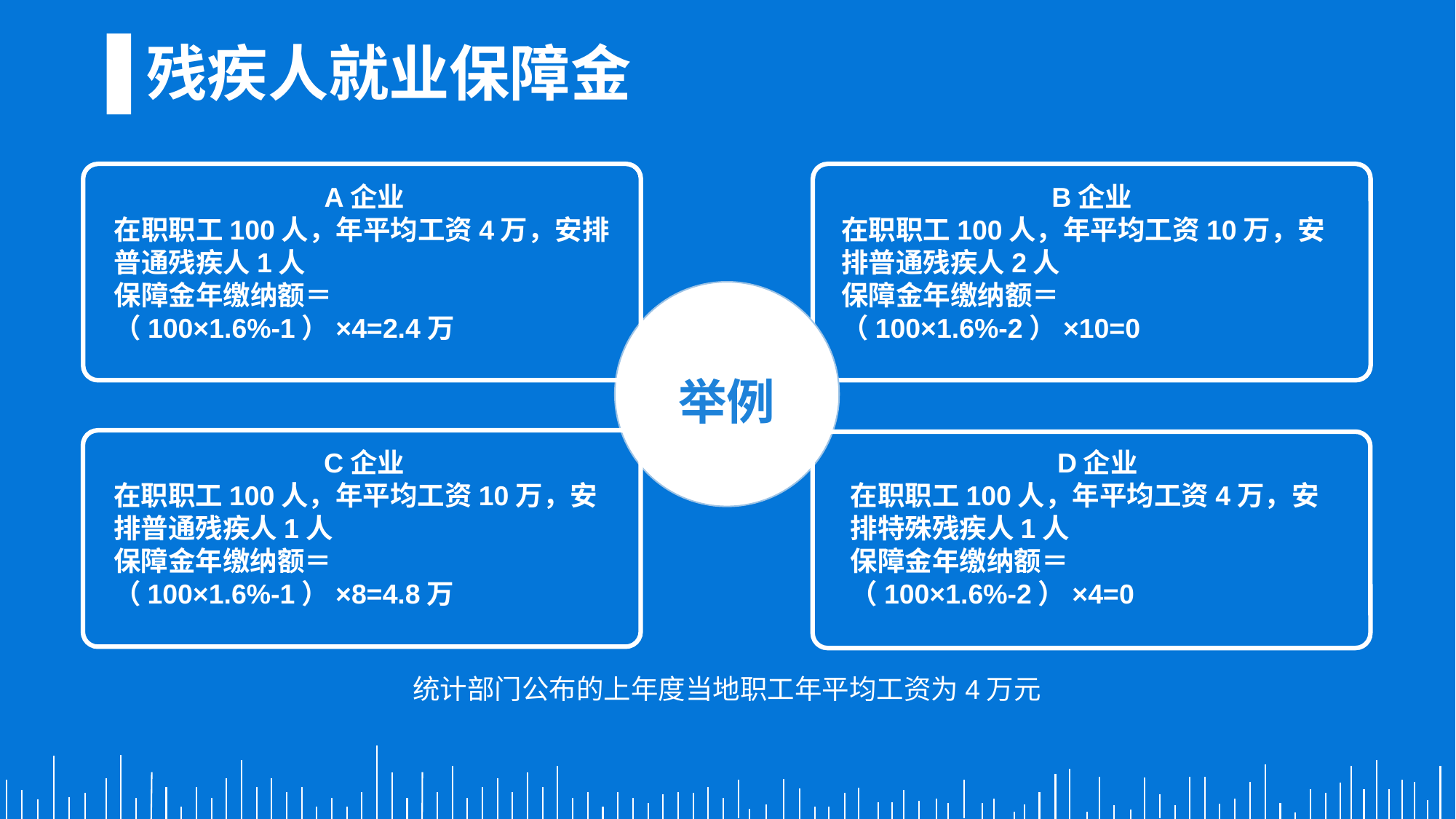

残疾人就业保障金

A企业
在职职工100人，年平均工资4万，安排普通残疾人1人
保障金年缴纳额＝
（100×1.6%-1）×4=2.4万

B企业
在职职工100人，年平均工资10万，安排普通残疾人2人
保障金年缴纳额＝
（100×1.6%-2）×10=0

举例

C企业
在职职工100人，年平均工资10万，安排普通残疾人1人
保障金年缴纳额＝
（100×1.6%-1）×8=4.8万

D企业
在职职工100人，年平均工资4万，安排特殊残疾人1人
保障金年缴纳额＝
（100×1.6%-2）×4=0

统计部门公布的上年度当地职工年平均工资为4万元